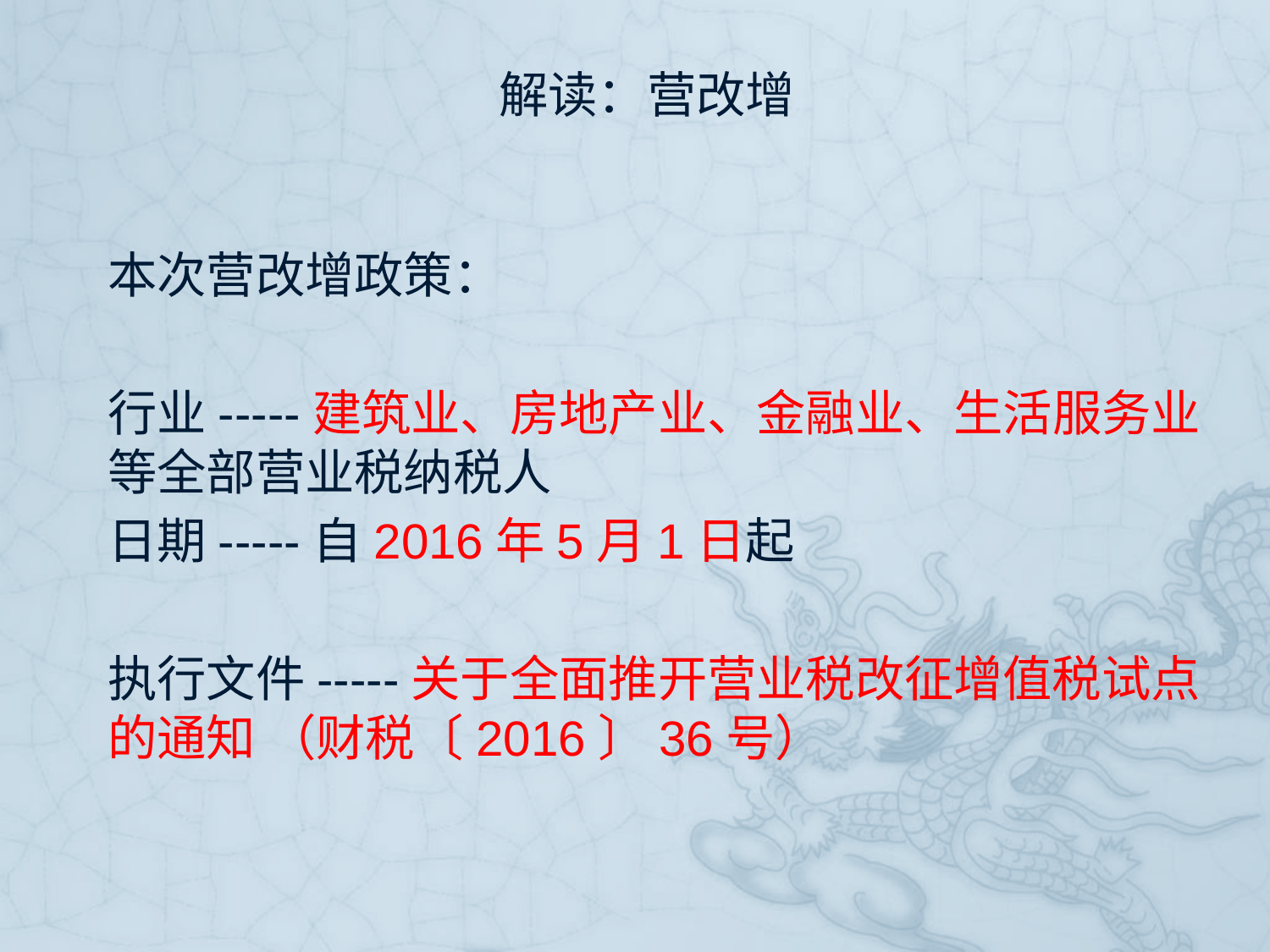

# 解读：营改增

本次营改增政策：

行业-----建筑业、房地产业、金融业、生活服务业等全部营业税纳税人
日期-----自2016年5月1日起

执行文件-----关于全面推开营业税改征增值税试点的通知 （财税〔2016〕36号）